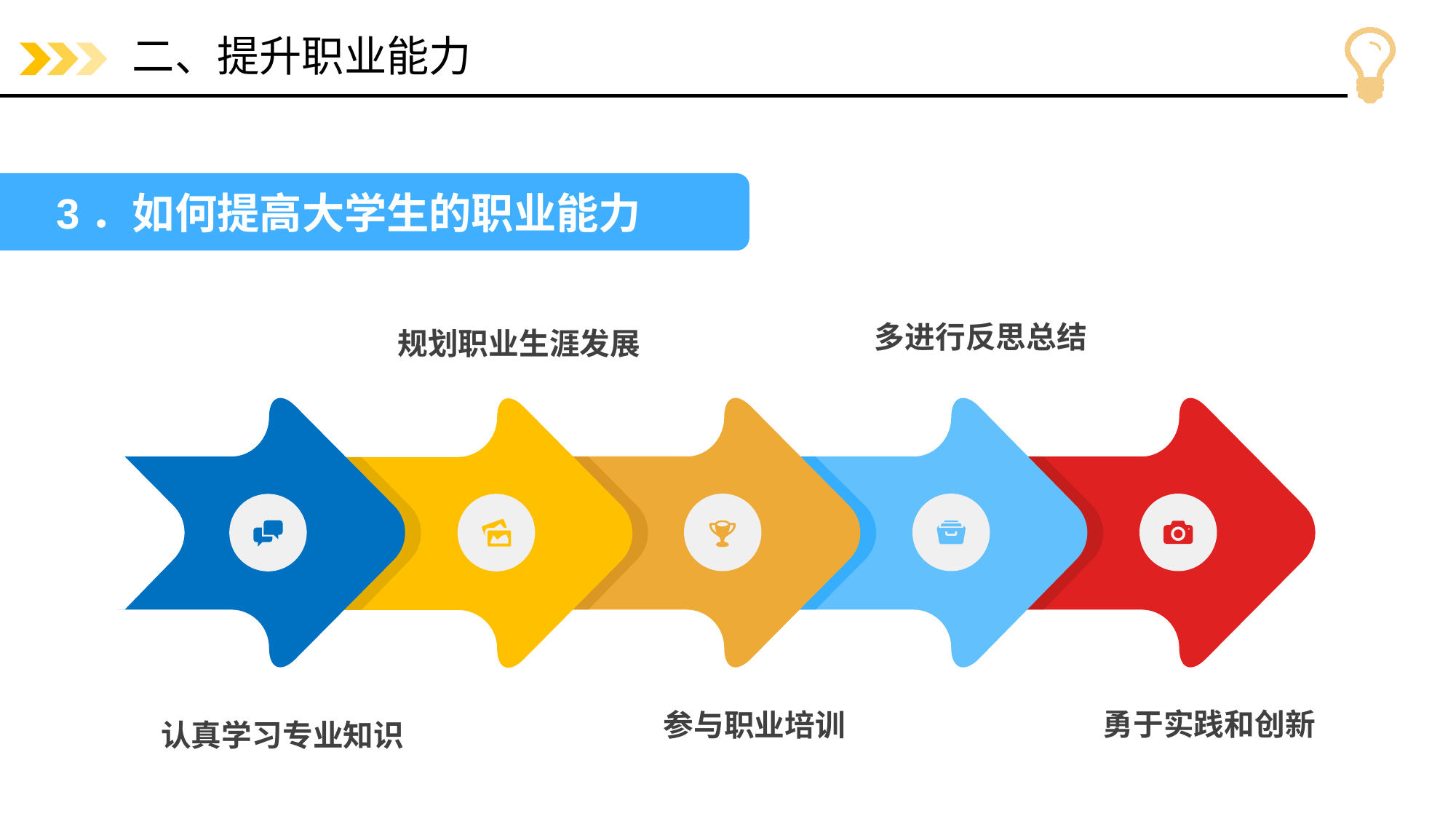

17
# 二、提升职业能力
3．如何提高大学生的职业能力
多进行反思总结
规划职业生涯发展

勇于实践和创新
参与职业培训
认真学习专业知识